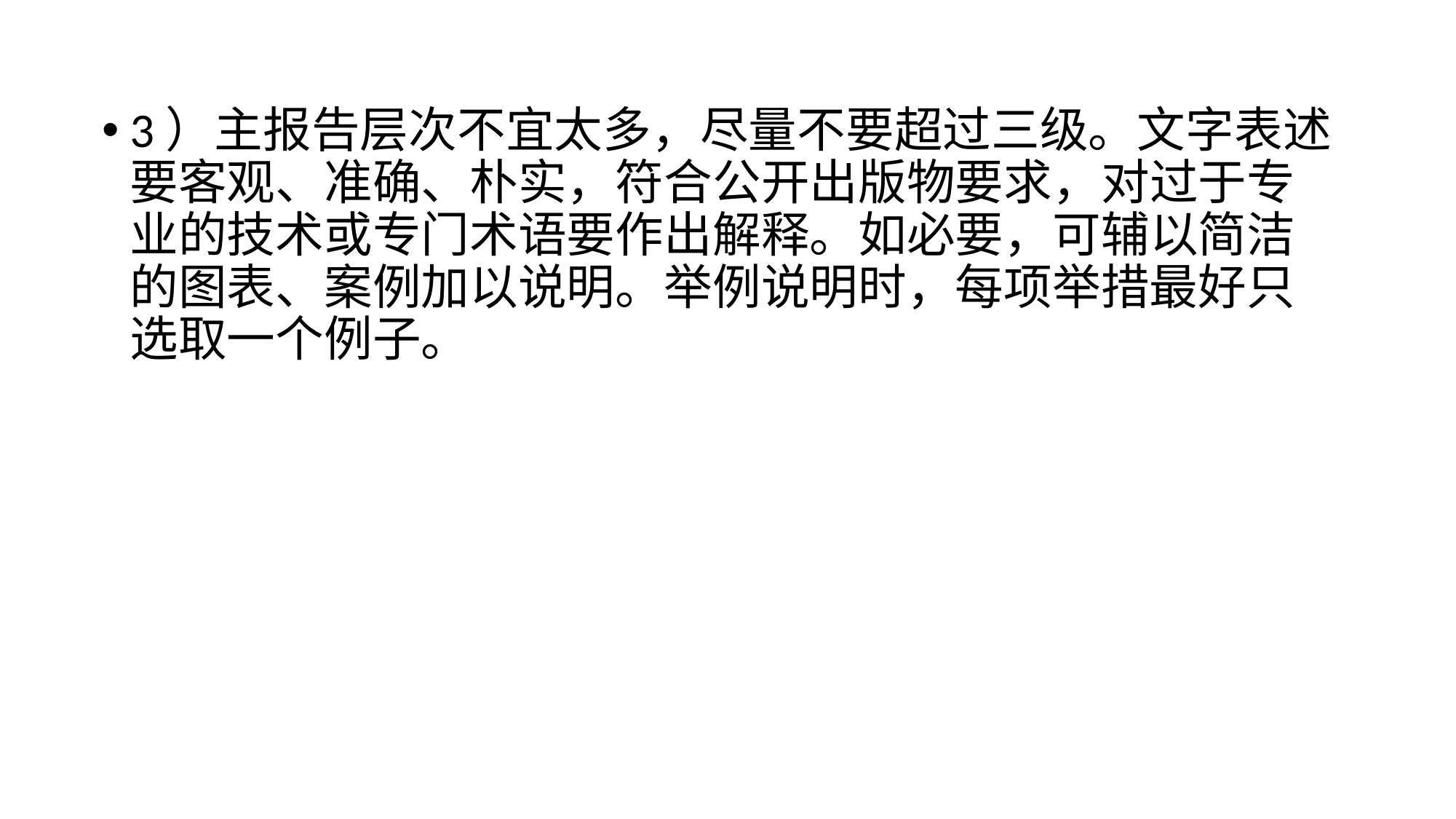

3）主报告层次不宜太多，尽量不要超过三级。文字表述要客观、准确、朴实，符合公开出版物要求，对过于专业的技术或专门术语要作出解释。如必要，可辅以简洁的图表、案例加以说明。举例说明时，每项举措最好只选取一个例子。